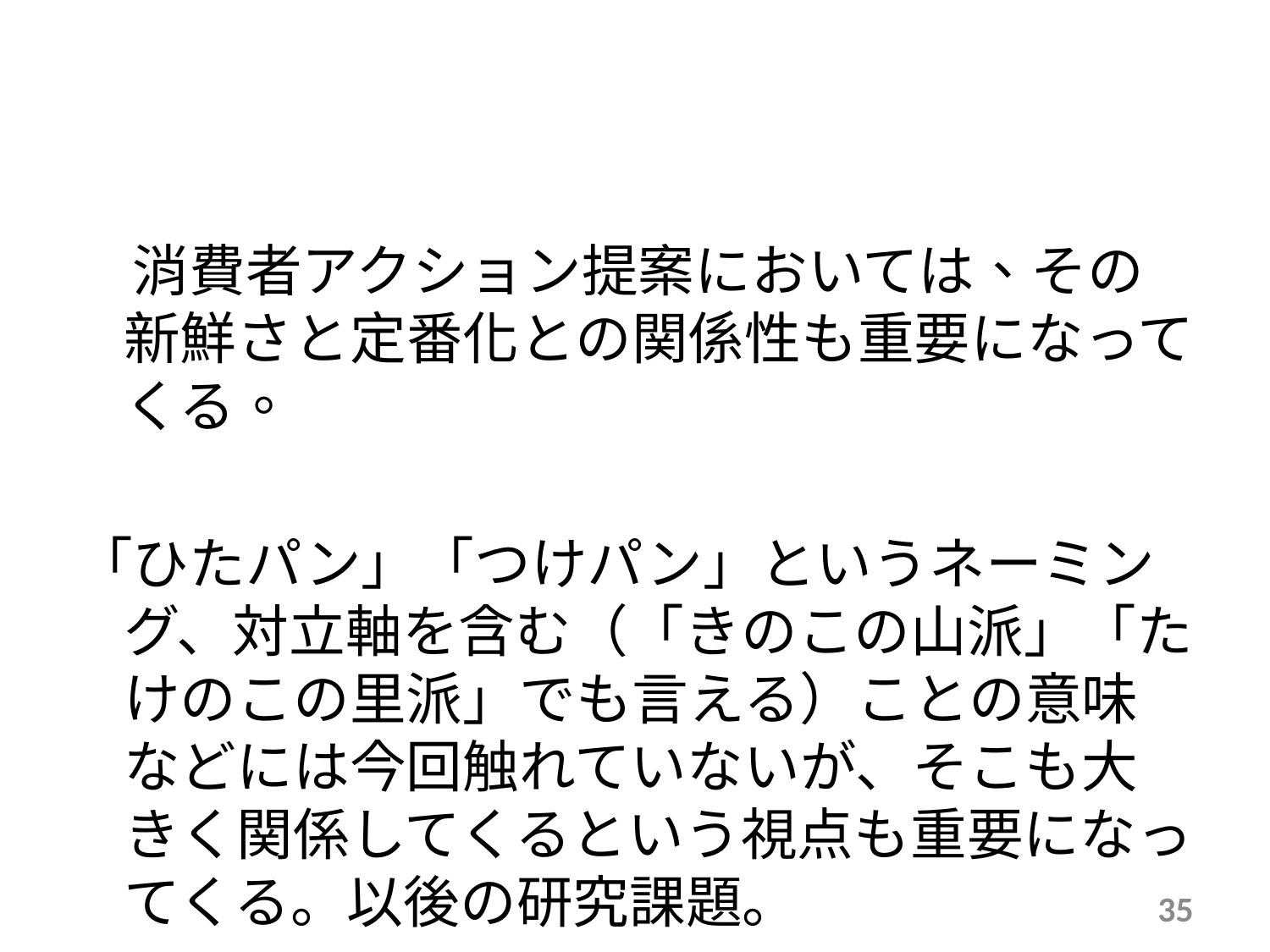

消費者アクション提案においては、その新鮮さと定番化との関係性も重要になってくる。

「ひたパン」「つけパン」というネーミング、対立軸を含む（「きのこの山派」「たけのこの里派」でも言える）ことの意味などには今回触れていないが、そこも大きく関係してくるという視点も重要になってくる。以後の研究課題。
35